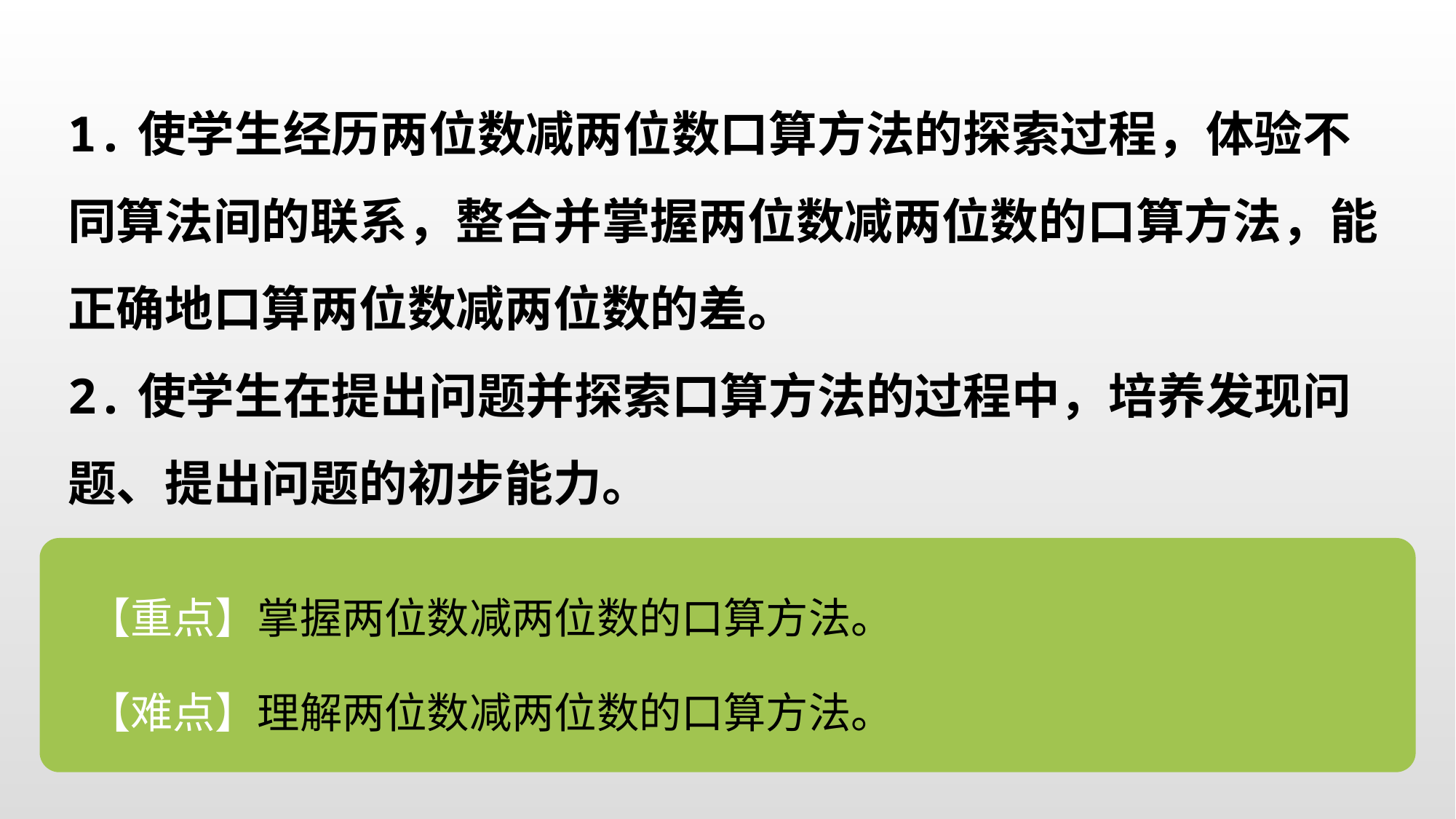

1.使学生经历两位数减两位数口算方法的探索过程，体验不同算法间的联系，整合并掌握两位数减两位数的口算方法，能正确地口算两位数减两位数的差。
2.使学生在提出问题并探索口算方法的过程中，培养发现问题、提出问题的初步能力。

【重点】掌握两位数减两位数的口算方法。
【难点】理解两位数减两位数的口算方法。